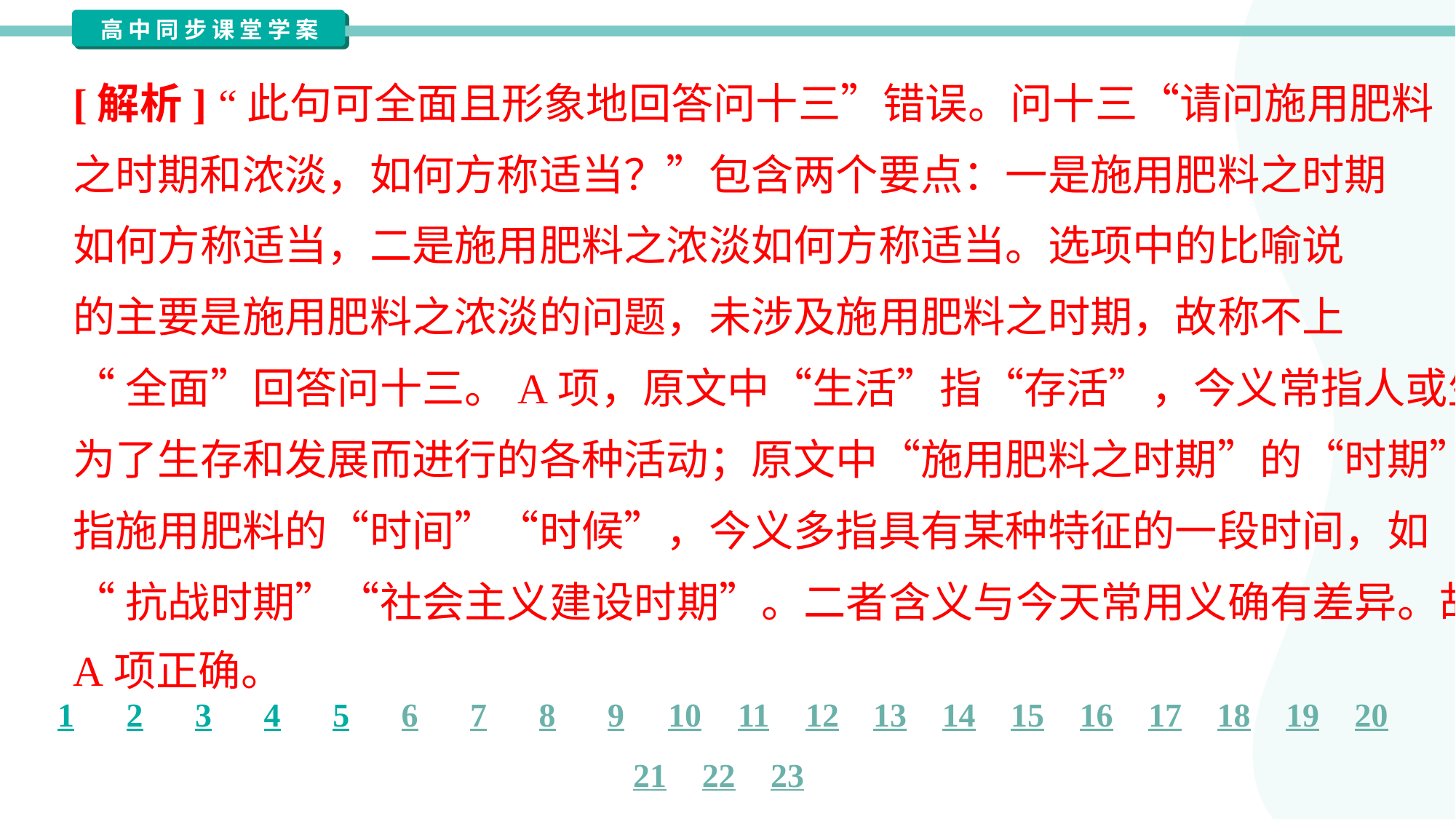

[解析] “此句可全面且形象地回答问十三”错误。问十三“请问施用肥料
之时期和浓淡，如何方称适当？”包含两个要点：一是施用肥料之时期
如何方称适当，二是施用肥料之浓淡如何方称适当。选项中的比喻说
的主要是施用肥料之浓淡的问题，未涉及施用肥料之时期，故称不上
“全面”回答问十三。A项，原文中“生活”指“存活”，今义常指人或生物
为了生存和发展而进行的各种活动；原文中“施用肥料之时期”的“时期”
指施用肥料的“时间”“时候”，今义多指具有某种特征的一段时间，如
“抗战时期”“社会主义建设时期”。二者含义与今天常用义确有差异。故
A项正确。